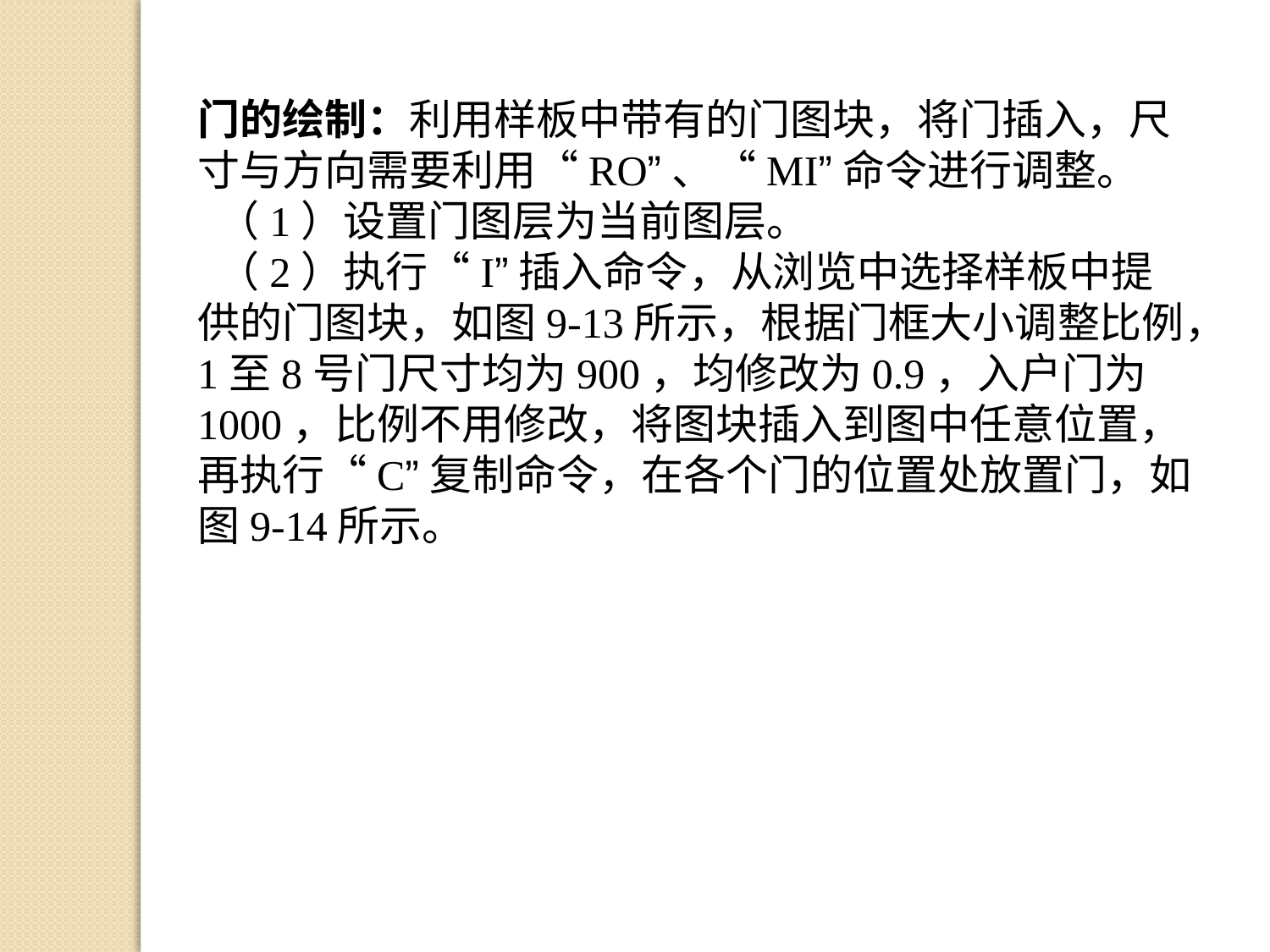

门的绘制：利用样板中带有的门图块，将门插入，尺寸与方向需要利用“RO”、“MI”命令进行调整。
 （1）设置门图层为当前图层。
 （2）执行“I”插入命令，从浏览中选择样板中提供的门图块，如图9-13所示，根据门框大小调整比例，1至8号门尺寸均为900，均修改为0.9，入户门为1000，比例不用修改，将图块插入到图中任意位置，再执行“C”复制命令，在各个门的位置处放置门，如图9-14所示。